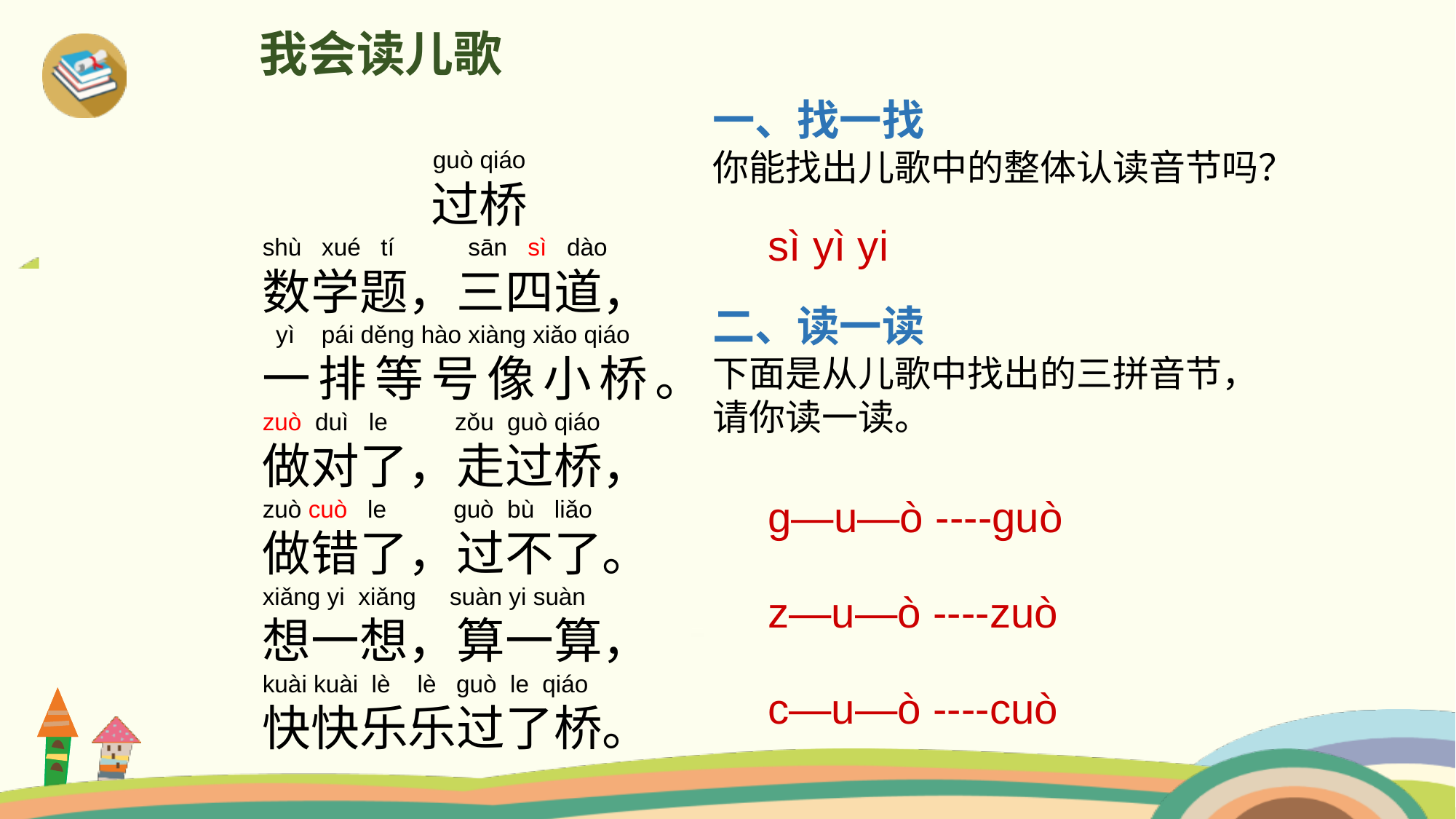

我会读儿歌
一、找一找
你能找出儿歌中的整体认读音节吗？
guò qiáo
过桥
shù   xué   tí           sān   sì   dào
数学题，三四道，
  yì    pái děng hào xiàng xiǎo qiáo
一排等号像小桥。
zuò  duì   le          zǒu  guò qiáo
做对了，走过桥，
zuò cuò   le          guò  bù   liǎo
做错了，过不了。
xiǎng yi  xiǎng     suàn yi suàn
想一想，算一算，
kuài kuài  lè    lè   guò  le  qiáo
快快乐乐过了桥。
sì yì yi
二、读一读
下面是从儿歌中找出的三拼音节，请你读一读。
g—u—ò ----guò
z—u—ò ----zuò
c—u—ò ----cuò